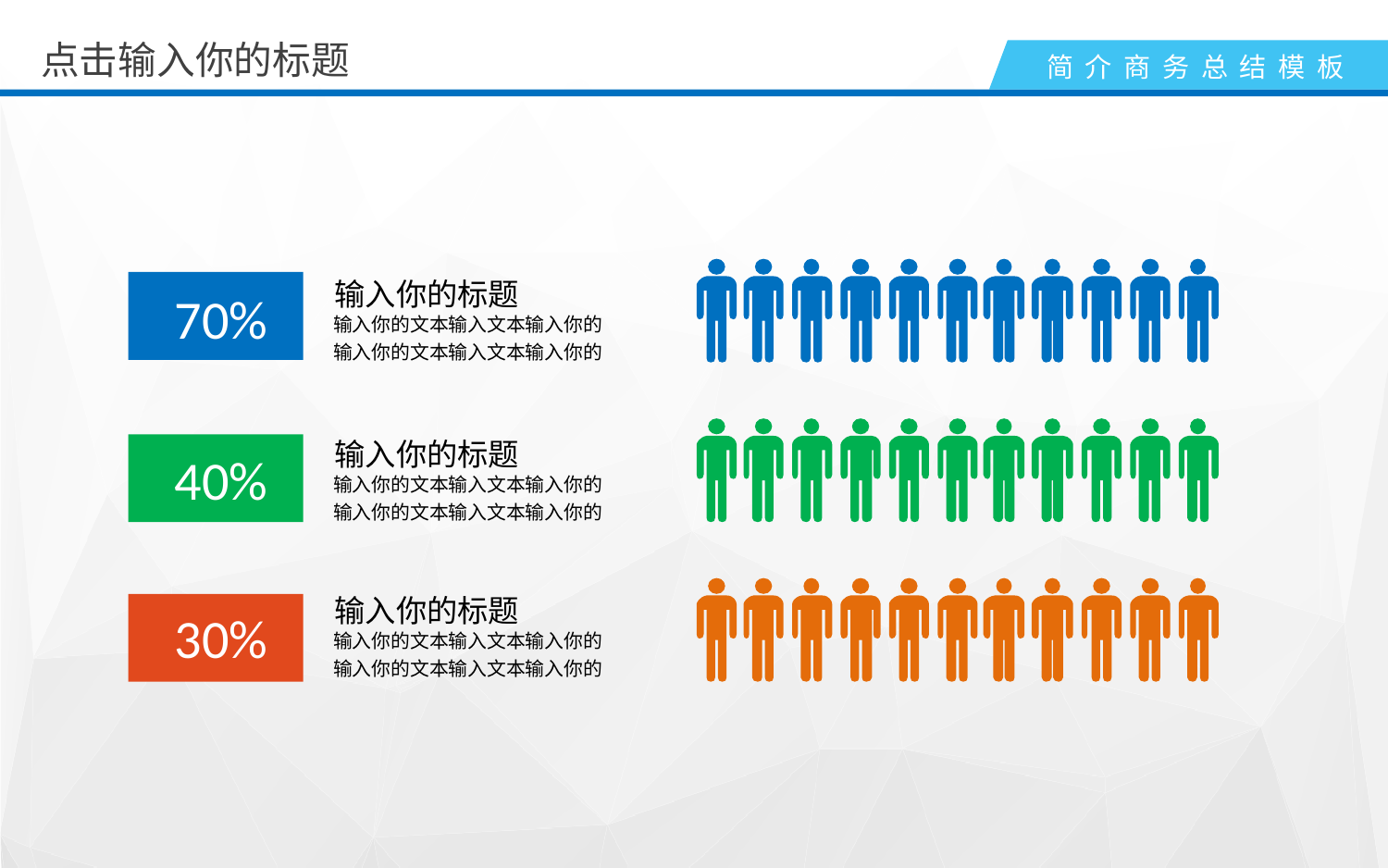

点击输入你的标题

输入你的标题
输入你的文本输入文本输入你的
输入你的文本输入文本输入你的

70%

输入你的标题
输入你的文本输入文本输入你的
输入你的文本输入文本输入你的

40%
输入你的标题
输入你的文本输入文本输入你的
输入你的文本输入文本输入你的

30%